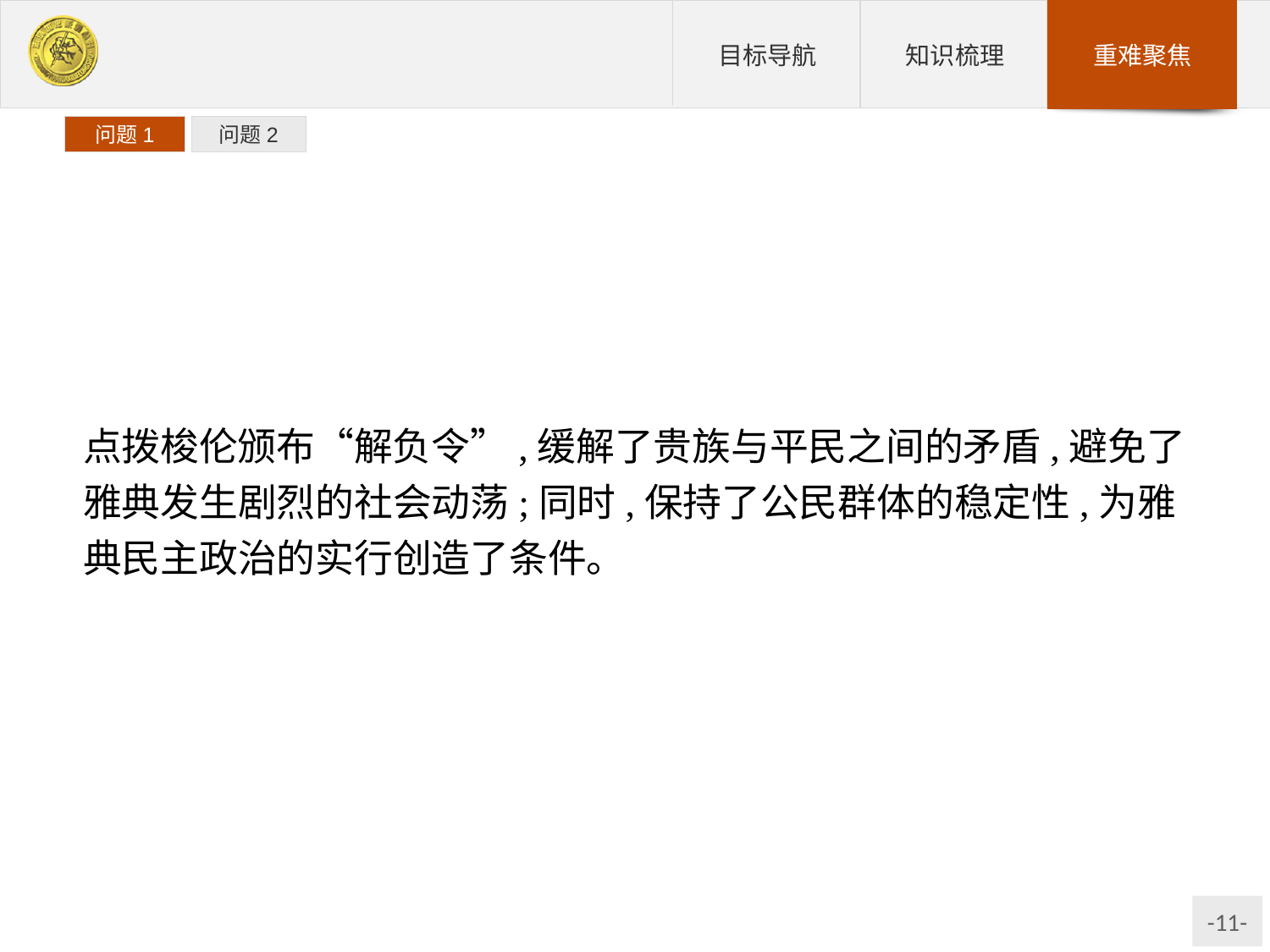

问题1
问题2
点拨梭伦颁布“解负令”,缓解了贵族与平民之间的矛盾,避免了雅典发生剧烈的社会动荡;同时,保持了公民群体的稳定性,为雅典民主政治的实行创造了条件。